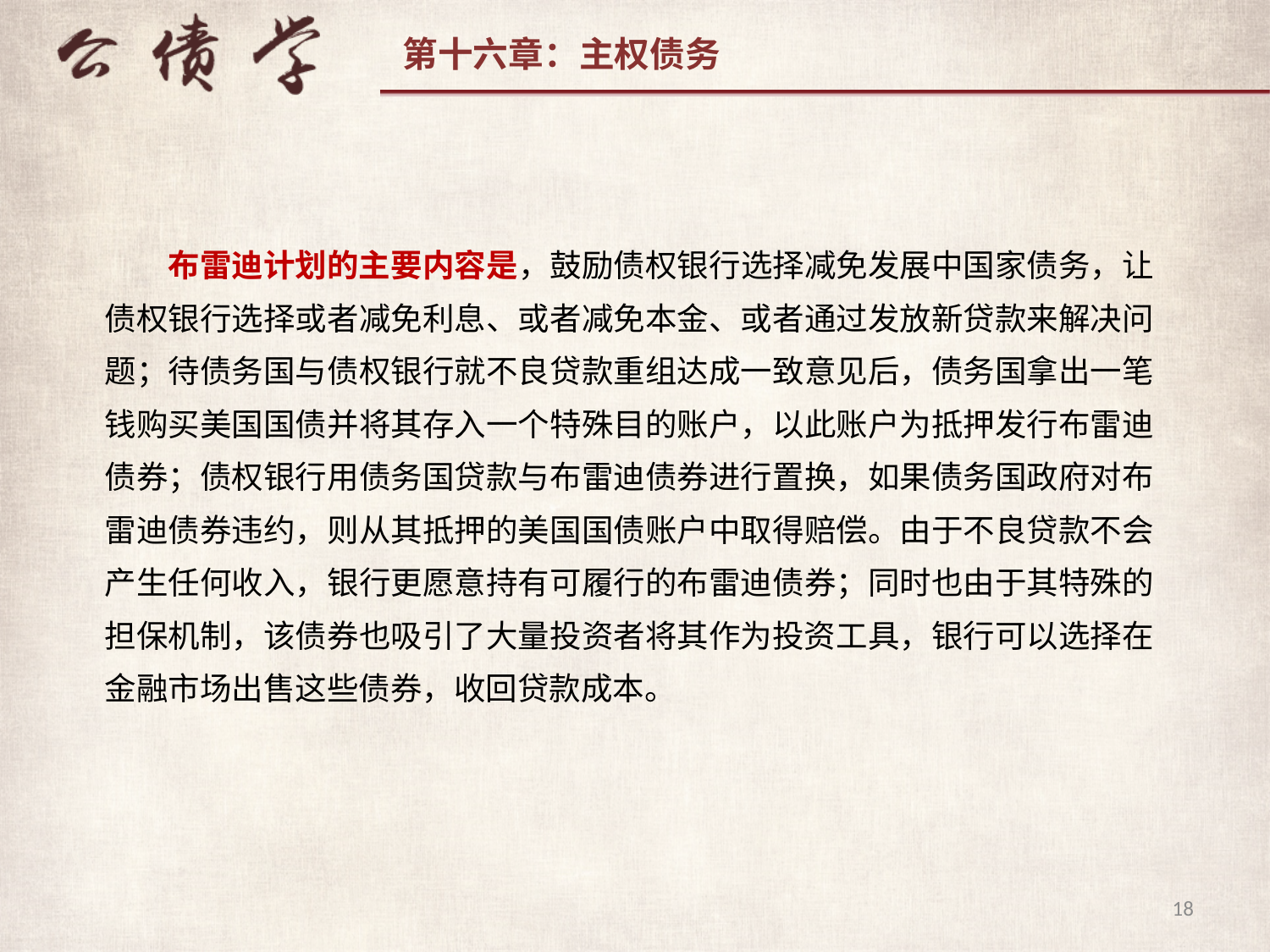

布雷迪计划的主要内容是，鼓励债权银行选择减免发展中国家债务，让债权银行选择或者减免利息、或者减免本金、或者通过发放新贷款来解决问题；待债务国与债权银行就不良贷款重组达成一致意见后，债务国拿出一笔钱购买美国国债并将其存入一个特殊目的账户，以此账户为抵押发行布雷迪债券；债权银行用债务国贷款与布雷迪债券进行置换，如果债务国政府对布雷迪债券违约，则从其抵押的美国国债账户中取得赔偿。由于不良贷款不会产生任何收入，银行更愿意持有可履行的布雷迪债券；同时也由于其特殊的担保机制，该债券也吸引了大量投资者将其作为投资工具，银行可以选择在金融市场出售这些债券，收回贷款成本。

18